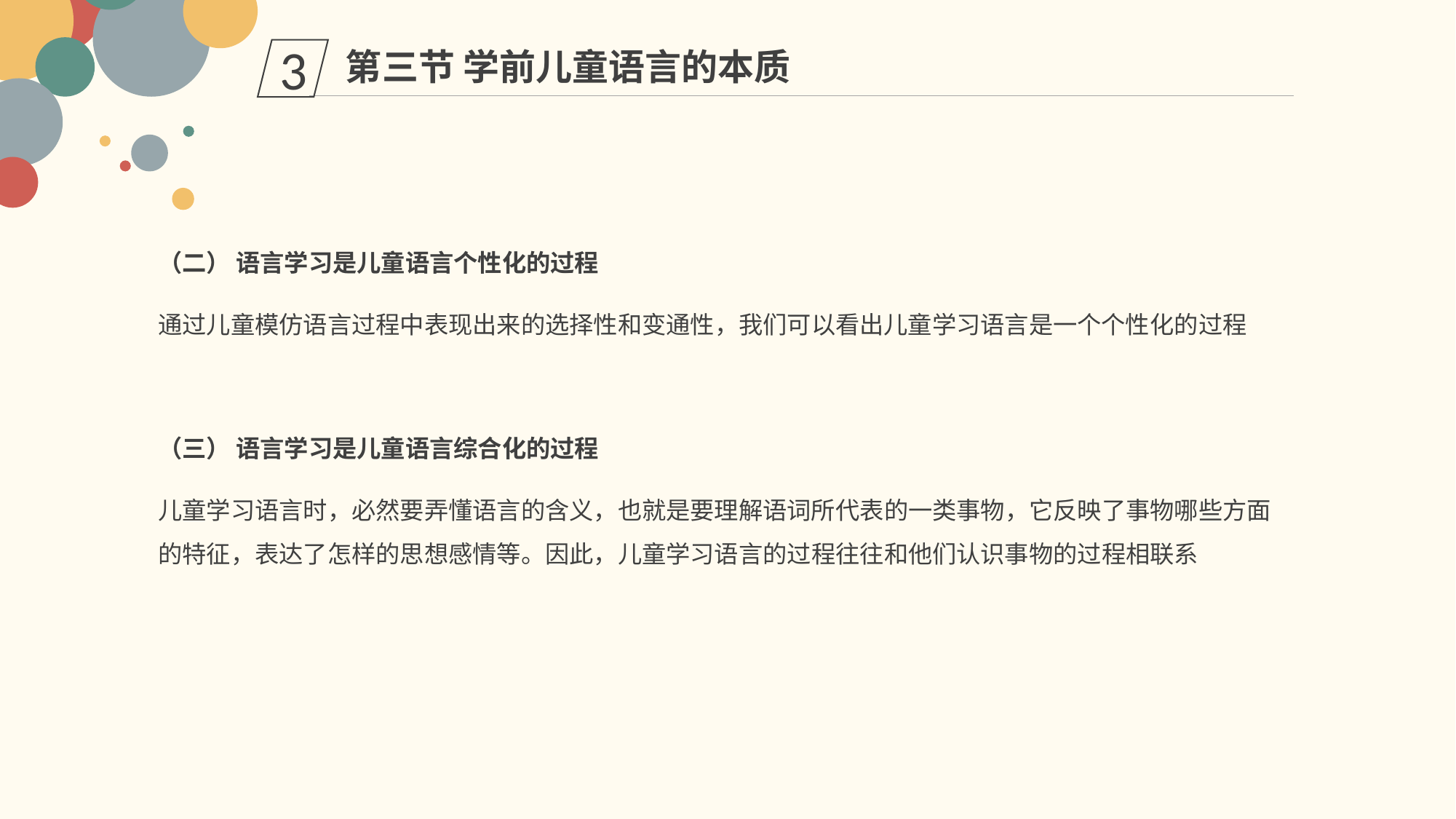

第三节 学前儿童语言的本质
3
（二） 语言学习是儿童语言个性化的过程
通过儿童模仿语言过程中表现出来的选择性和变通性，我们可以看出儿童学习语言是一个个性化的过程

（三） 语言学习是儿童语言综合化的过程
儿童学习语言时，必然要弄懂语言的含义，也就是要理解语词所代表的一类事物，它反映了事物哪些方面的特征，表达了怎样的思想感情等。因此，儿童学习语言的过程往往和他们认识事物的过程相联系